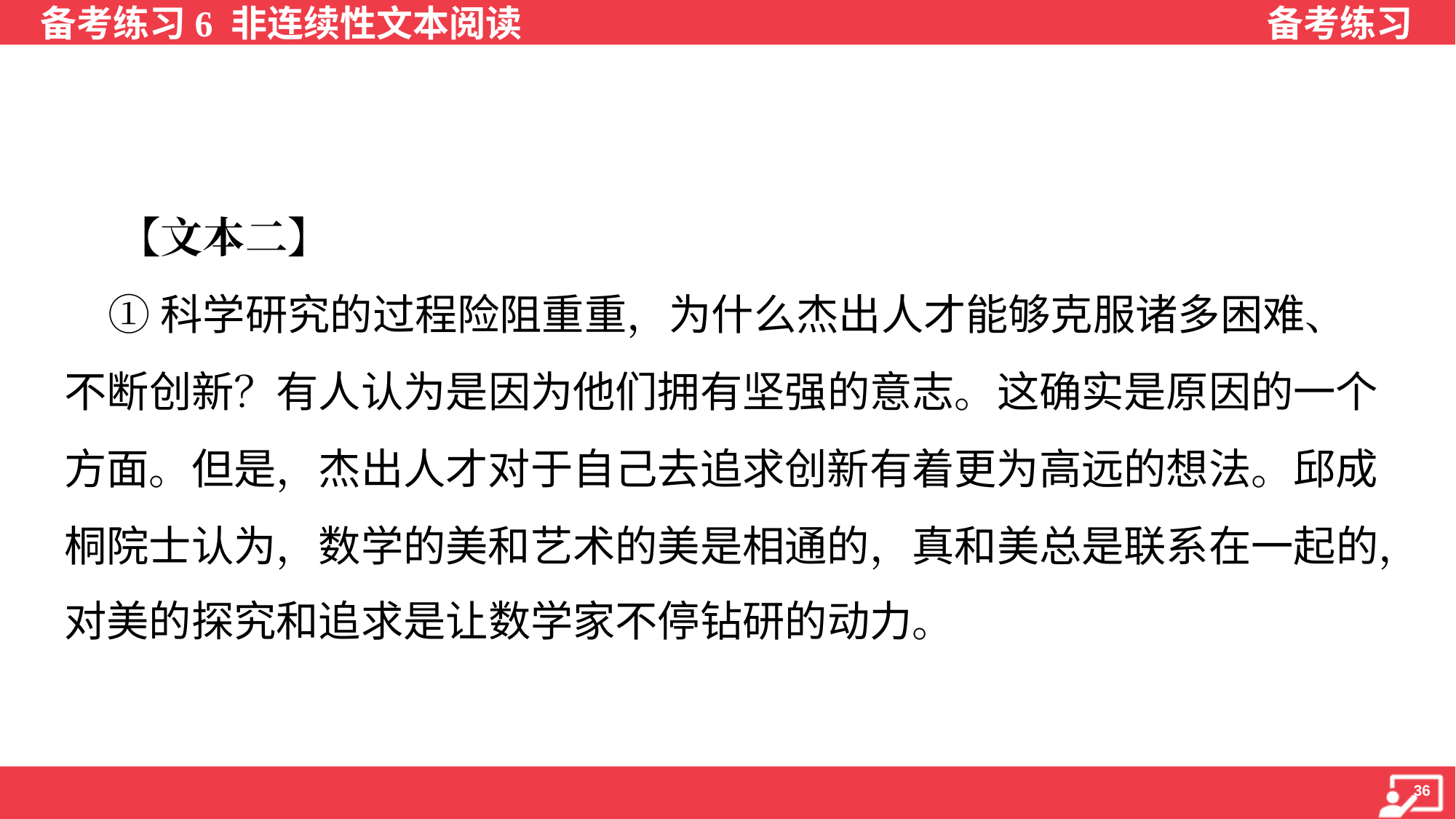

【文本二】
    ①科学研究的过程险阻重重，为什么杰出人才能够克服诸多困难、
不断创新？有人认为是因为他们拥有坚强的意志。这确实是原因的一个
方面。但是，杰出人才对于自己去追求创新有着更为高远的想法。邱成
桐院士认为，数学的美和艺术的美是相通的，真和美总是联系在一起的，
对美的探究和追求是让数学家不停钻研的动力。